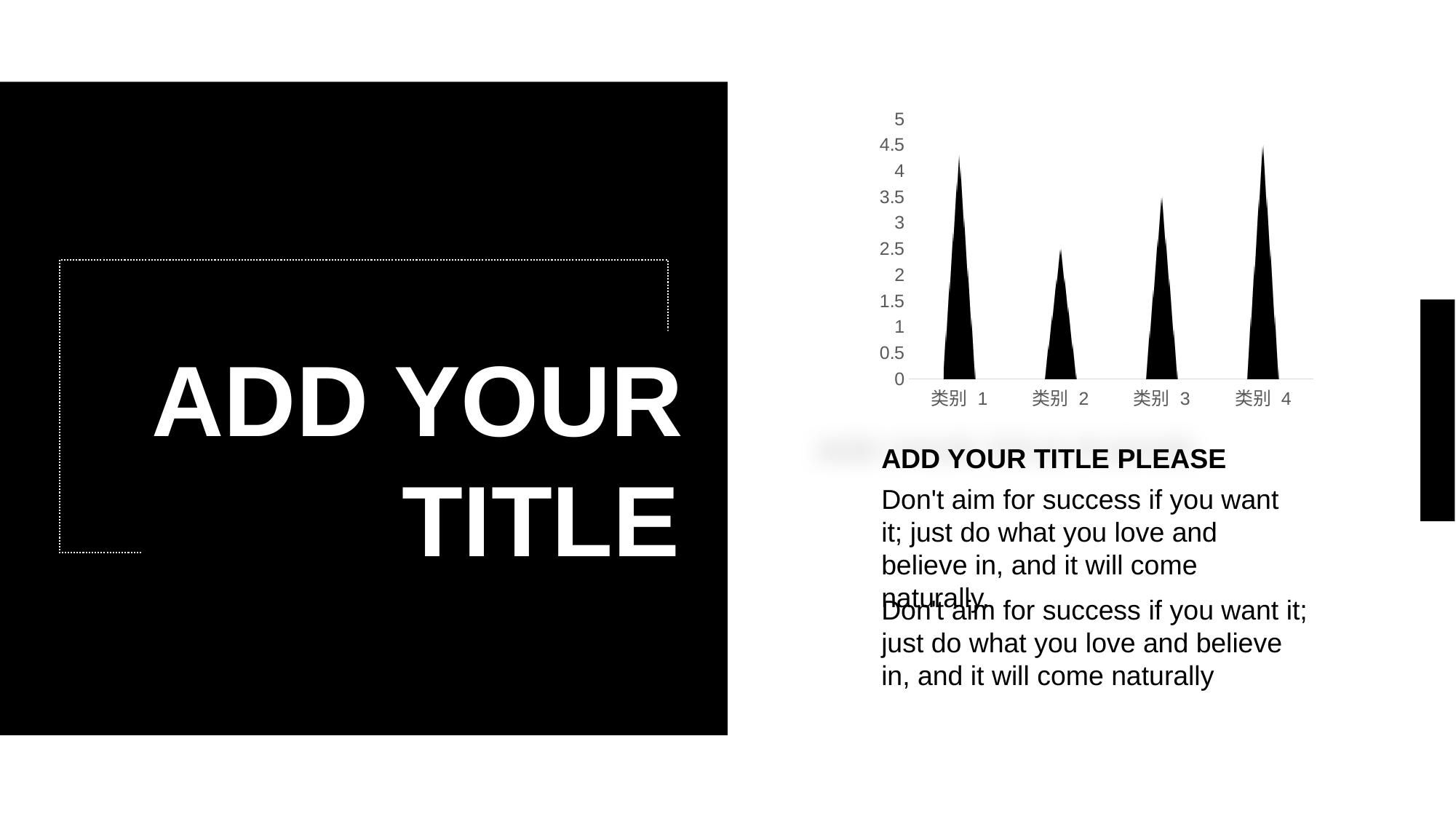

### Chart

| Category | 系列 1 |
|---|---|
| 类别 1 | 4.3 |
| 类别 2 | 2.5 |
| 类别 3 | 3.5 |
| 类别 4 | 4.5 |

ADD YOUR
         TITLE
ADD YOUR TITLE PLEASE
Don't aim for success if you want it; just do what you love and believe in, and it will come naturally.
Don't aim for success if you want it; just do what you love and believe in, and it will come naturally